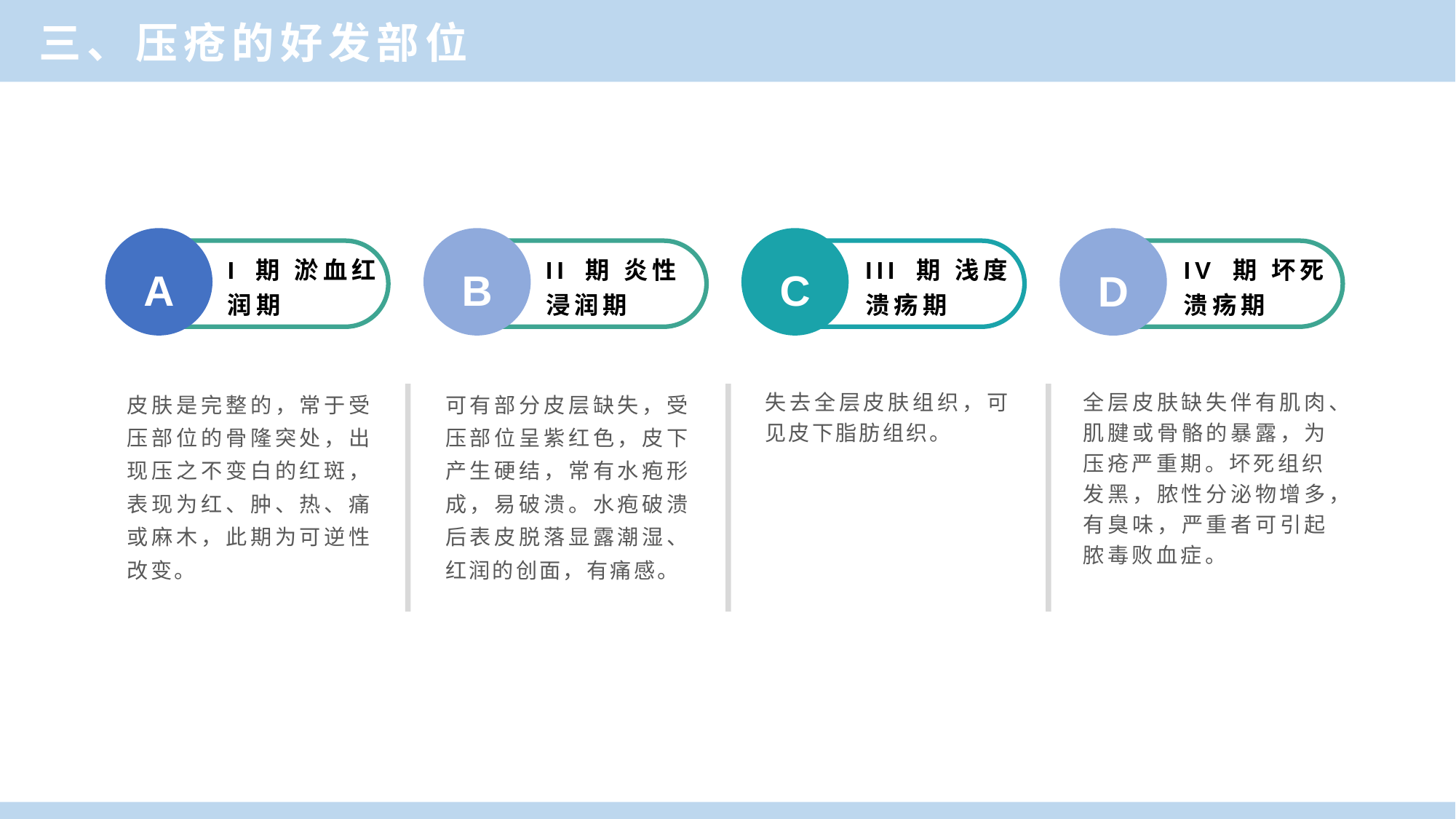

三、压疮的好发部位

A
I 期 淤血红润期

皮肤是完整的，常于受压部位的骨隆突处，出现压之不变白的红斑，表现为红、肿、热、痛或麻木，此期为可逆性改变。

B
II 期 炎性浸润期

可有部分皮层缺失，受压部位呈紫红色，皮下产生硬结，常有水疱形成，易破溃。水疱破溃后表皮脱落显露潮湿、红润的创面，有痛感。

C
III 期 浅度溃疡期

失去全层皮肤组织，可见皮下脂肪组织。

D
IV 期 坏死溃疡期

全层皮肤缺失伴有肌肉、肌腱或骨骼的暴露，为压疮严重期。坏死组织
发黑，脓性分泌物增多，有臭味，严重者可引起脓毒败血症。